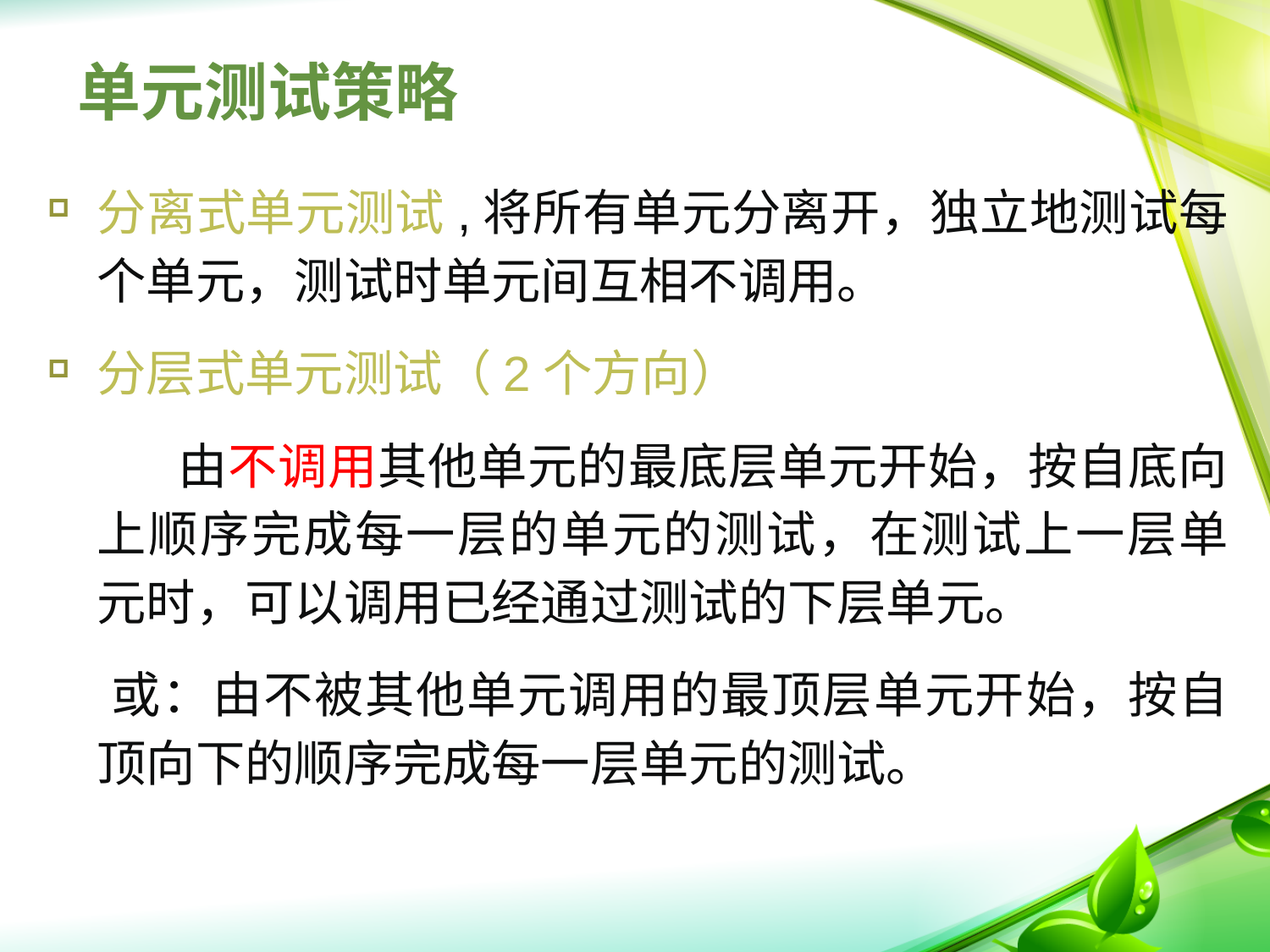

# 单元测试策略
分离式单元测试,将所有单元分离开，独立地测试每个单元，测试时单元间互相不调用。
分层式单元测试（2个方向）
          由不调用其他单元的最底层单元开始，按自底向上顺序完成每一层的单元的测试，在测试上一层单元时，可以调用已经通过测试的下层单元。
    或：由不被其他单元调用的最顶层单元开始，按自顶向下的顺序完成每一层单元的测试。